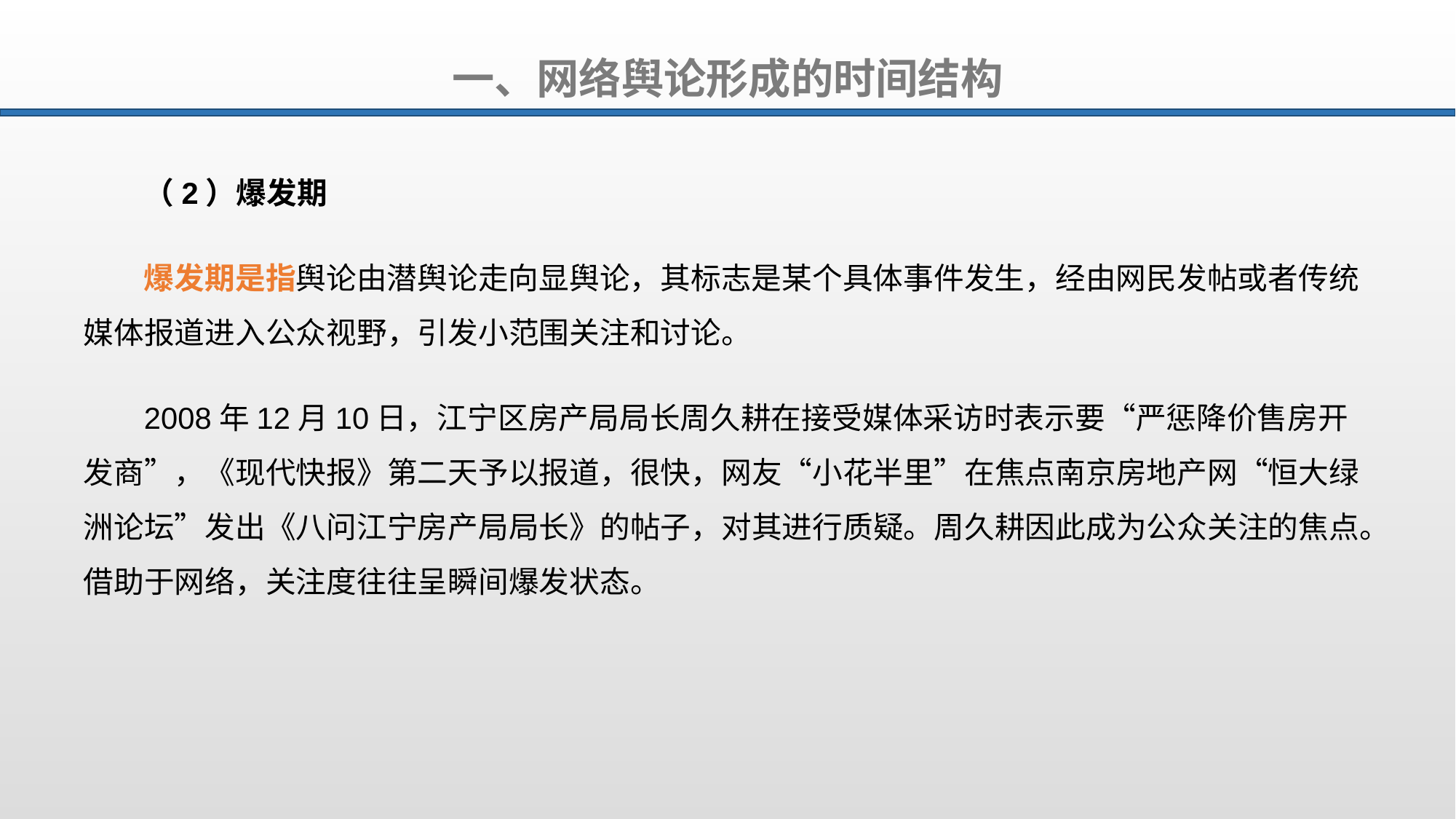

一、网络舆论形成的时间结构

（2）爆发期
爆发期是指舆论由潜舆论走向显舆论，其标志是某个具体事件发生，经由网民发帖或者传统媒体报道进入公众视野，引发小范围关注和讨论。
2008年12月10日，江宁区房产局局长周久耕在接受媒体采访时表示要“严惩降价售房开发商”，《现代快报》第二天予以报道，很快，网友“小花半里”在焦点南京房地产网“恒大绿洲论坛”发出《八问江宁房产局局长》的帖子，对其进行质疑。周久耕因此成为公众关注的焦点。借助于网络，关注度往往呈瞬间爆发状态。